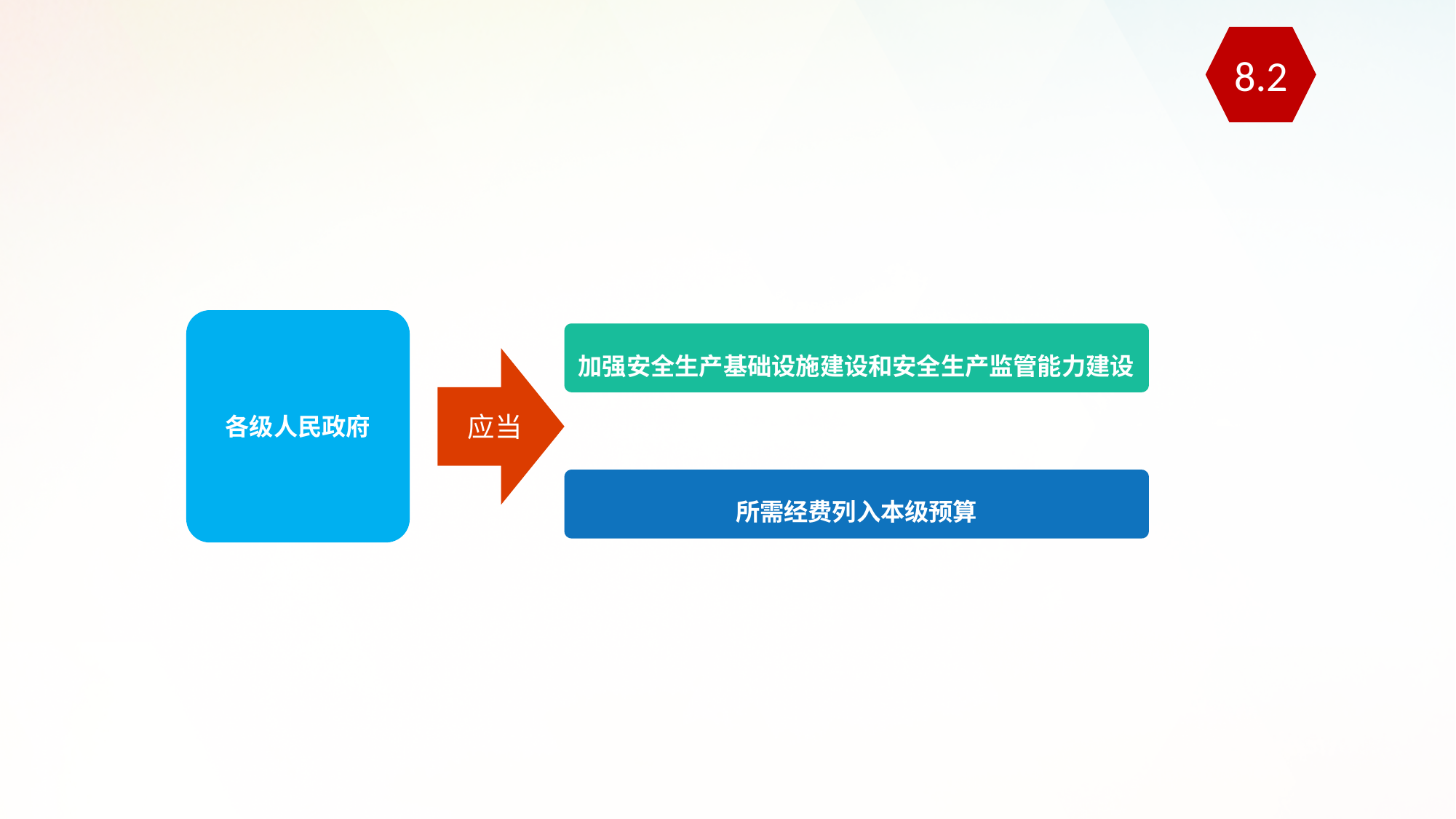

8.2
各级人民政府
加强安全生产基础设施建设和安全生产监管能力建设

应当
所需经费列入本级预算